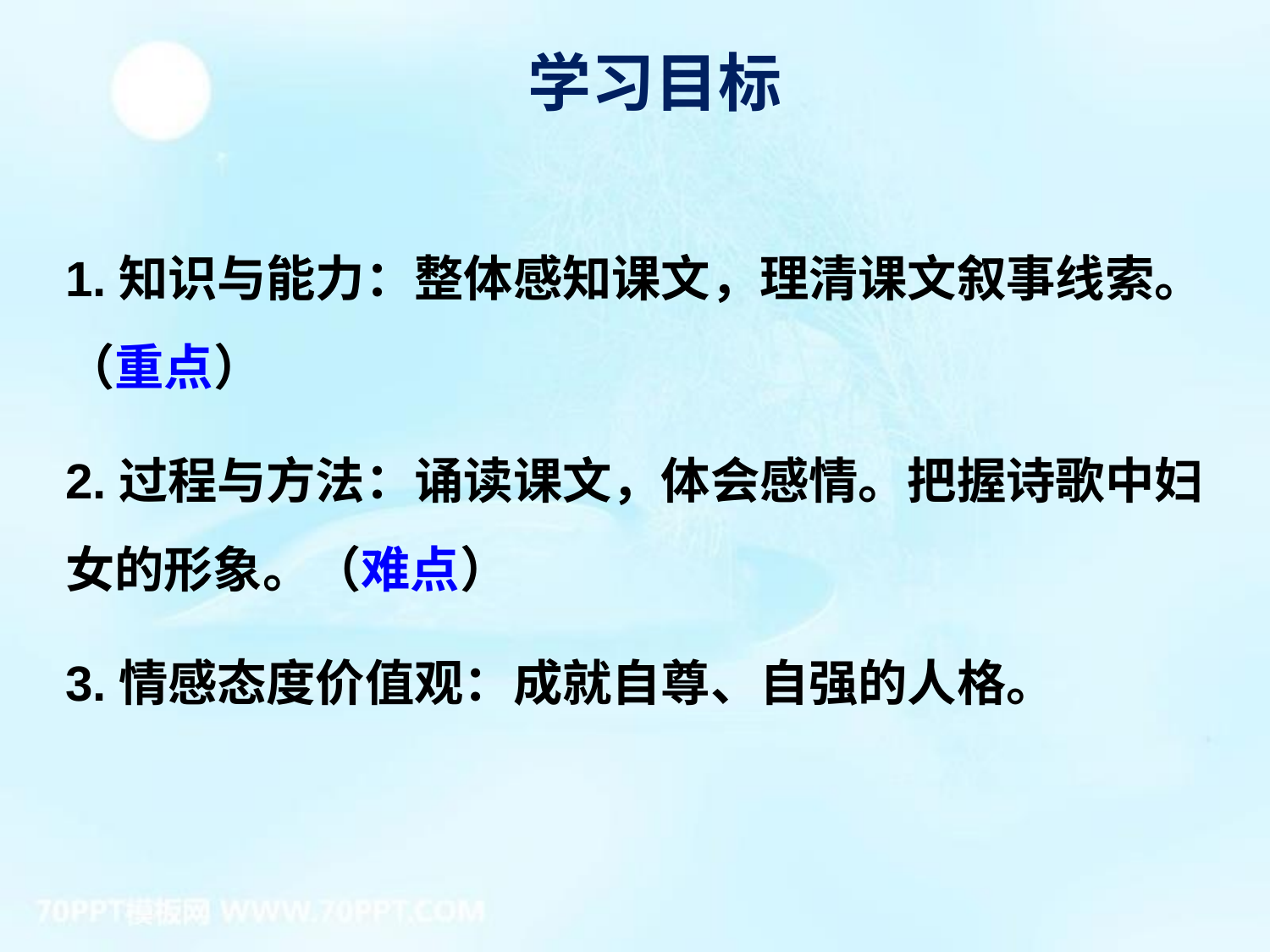

学习目标
1.知识与能力：整体感知课文，理清课文叙事线索。（重点）
2.过程与方法：诵读课文，体会感情。把握诗歌中妇女的形象。（难点）
3.情感态度价值观：成就自尊、自强的人格。